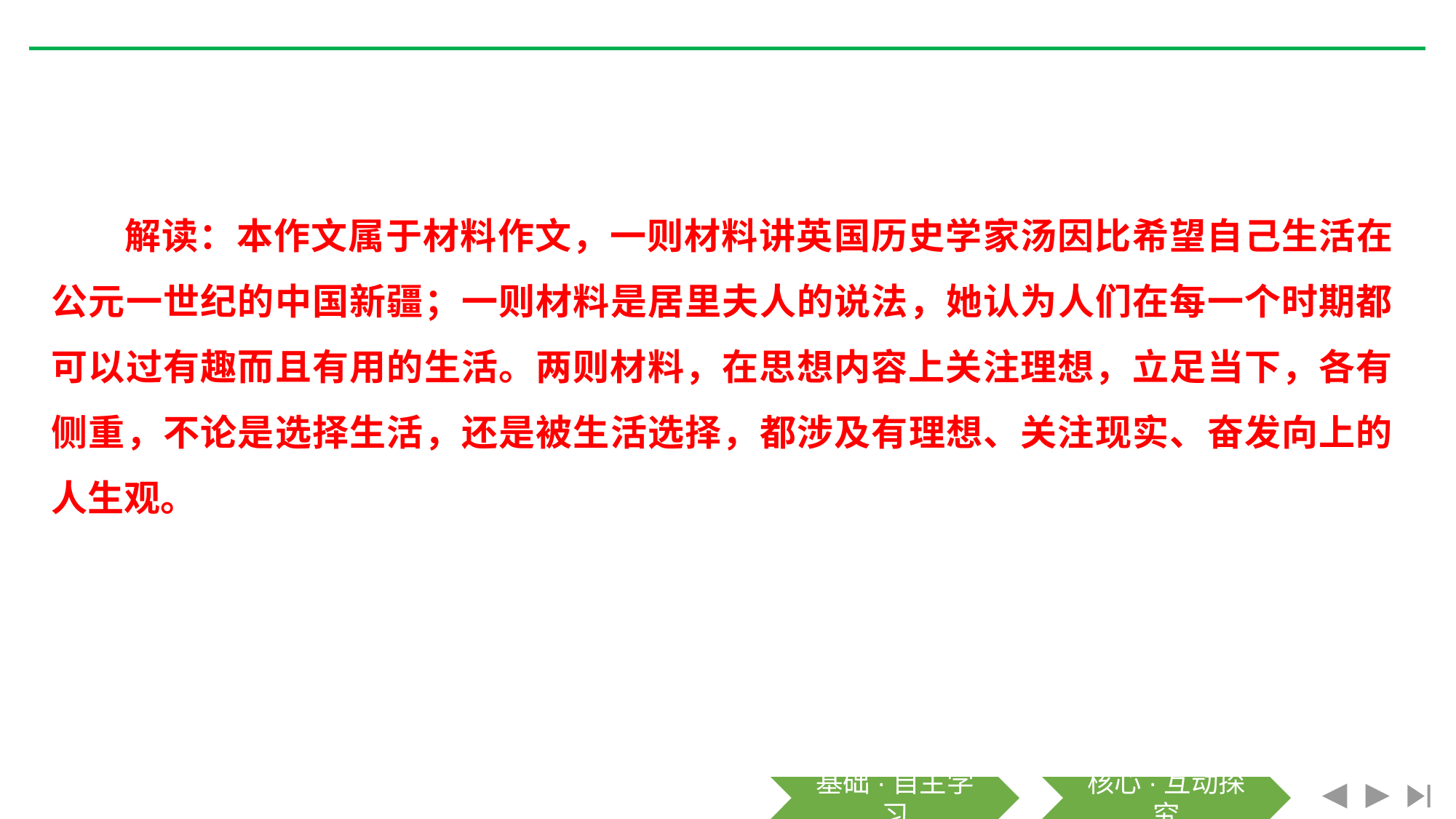

解读：本作文属于材料作文，一则材料讲英国历史学家汤因比希望自己生活在公元一世纪的中国新疆；一则材料是居里夫人的说法，她认为人们在每一个时期都可以过有趣而且有用的生活。两则材料，在思想内容上关注理想，立足当下，各有侧重，不论是选择生活，还是被生活选择，都涉及有理想、关注现实、奋发向上的人生观。